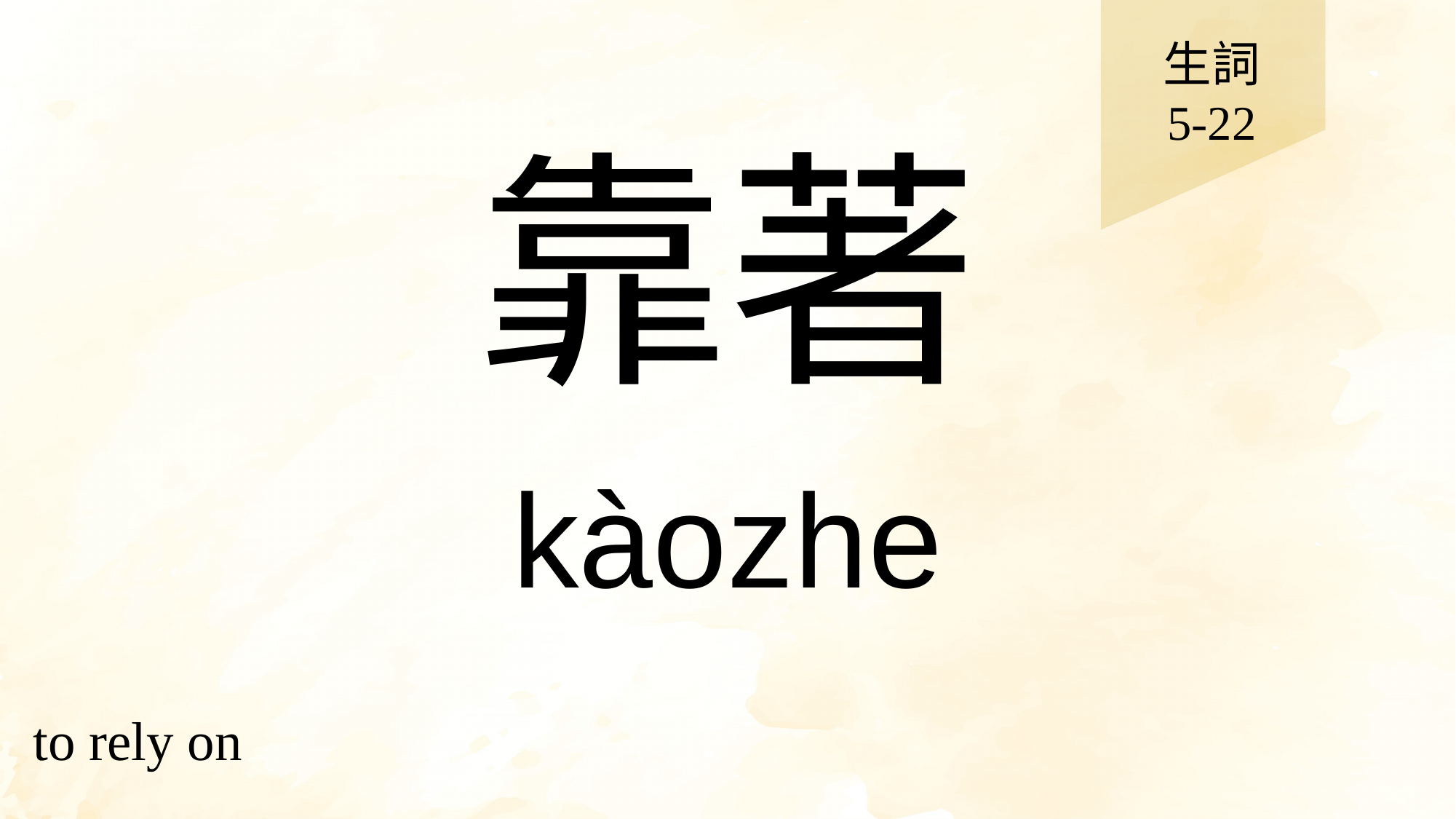

生詞
5-22
# 靠著
kàozhe
to rely on